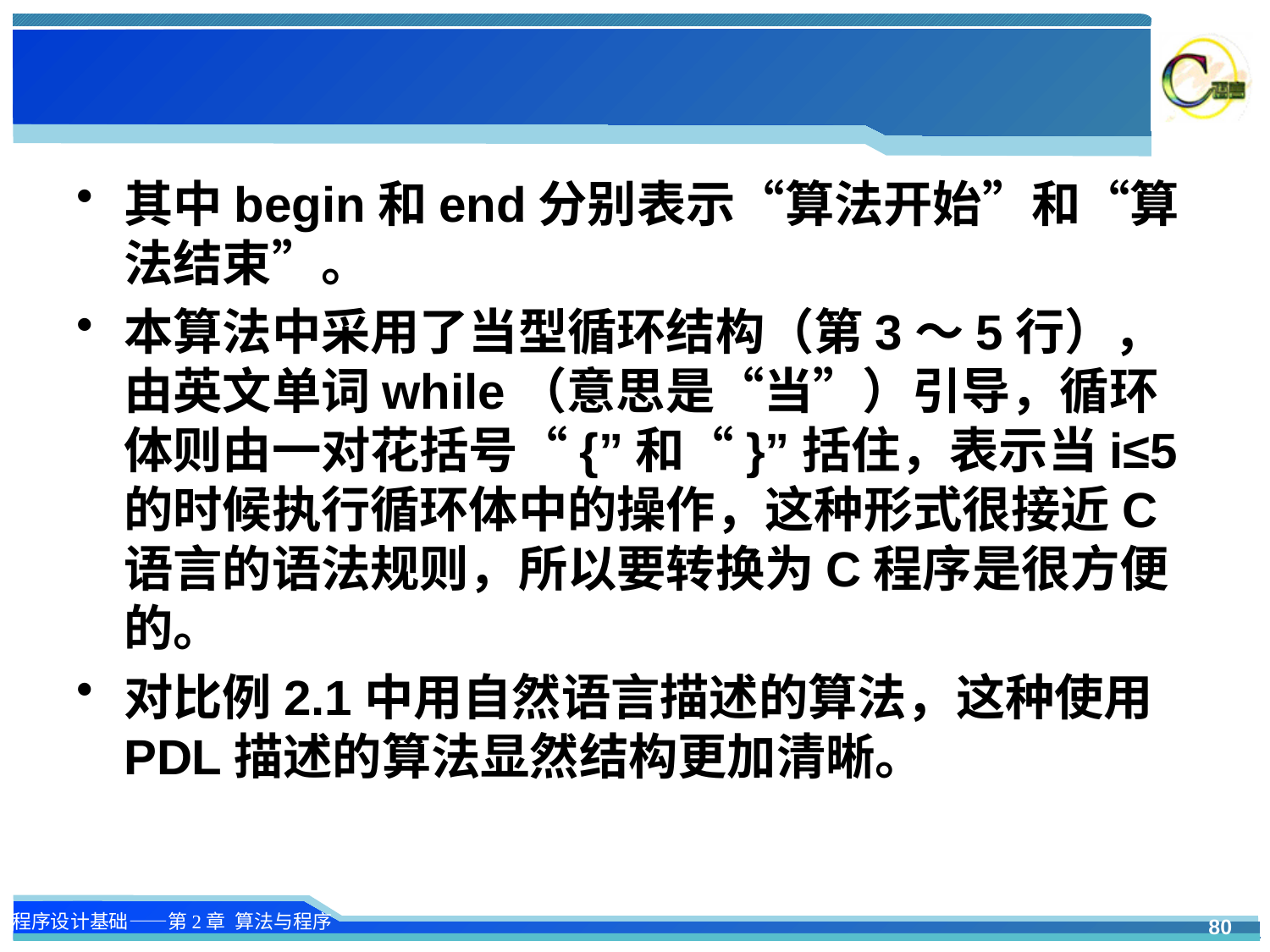

其中begin和end分别表示“算法开始”和“算法结束”。
本算法中采用了当型循环结构（第3～5行），由英文单词while（意思是“当”）引导，循环体则由一对花括号“{”和“}”括住，表示当i≤5的时候执行循环体中的操作，这种形式很接近C语言的语法规则，所以要转换为C程序是很方便的。
对比例2.1中用自然语言描述的算法，这种使用PDL描述的算法显然结构更加清晰。
80